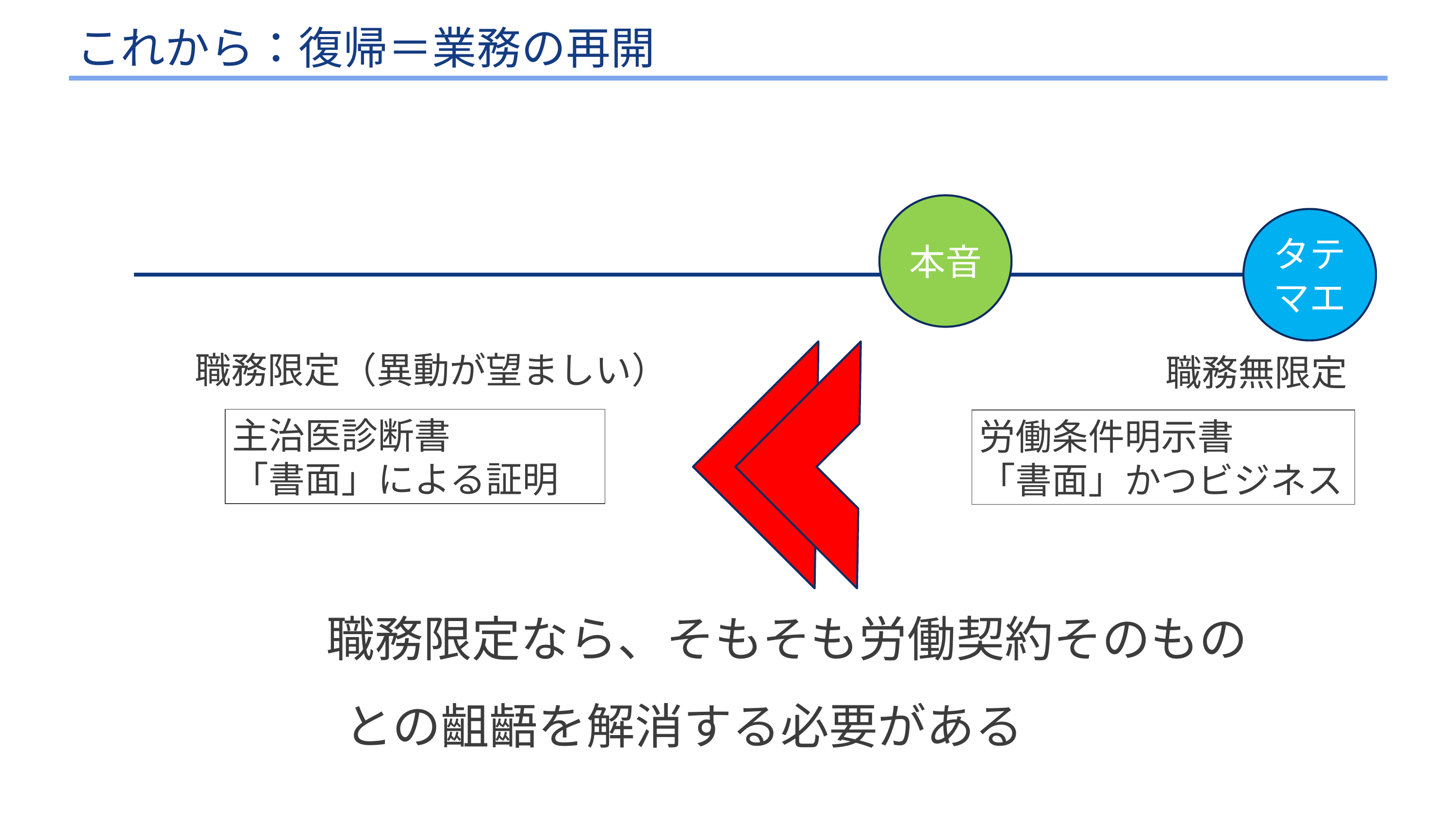

# これから：復帰＝業務の再開
本音
タテマエ
職務限定（異動が望ましい）
職務無限定

主治医診断書
「書面」による証明
労働条件明示書
「書面」かつビジネス
職務限定なら、そもそも労働契約そのものとの齟齬を解消する必要がある